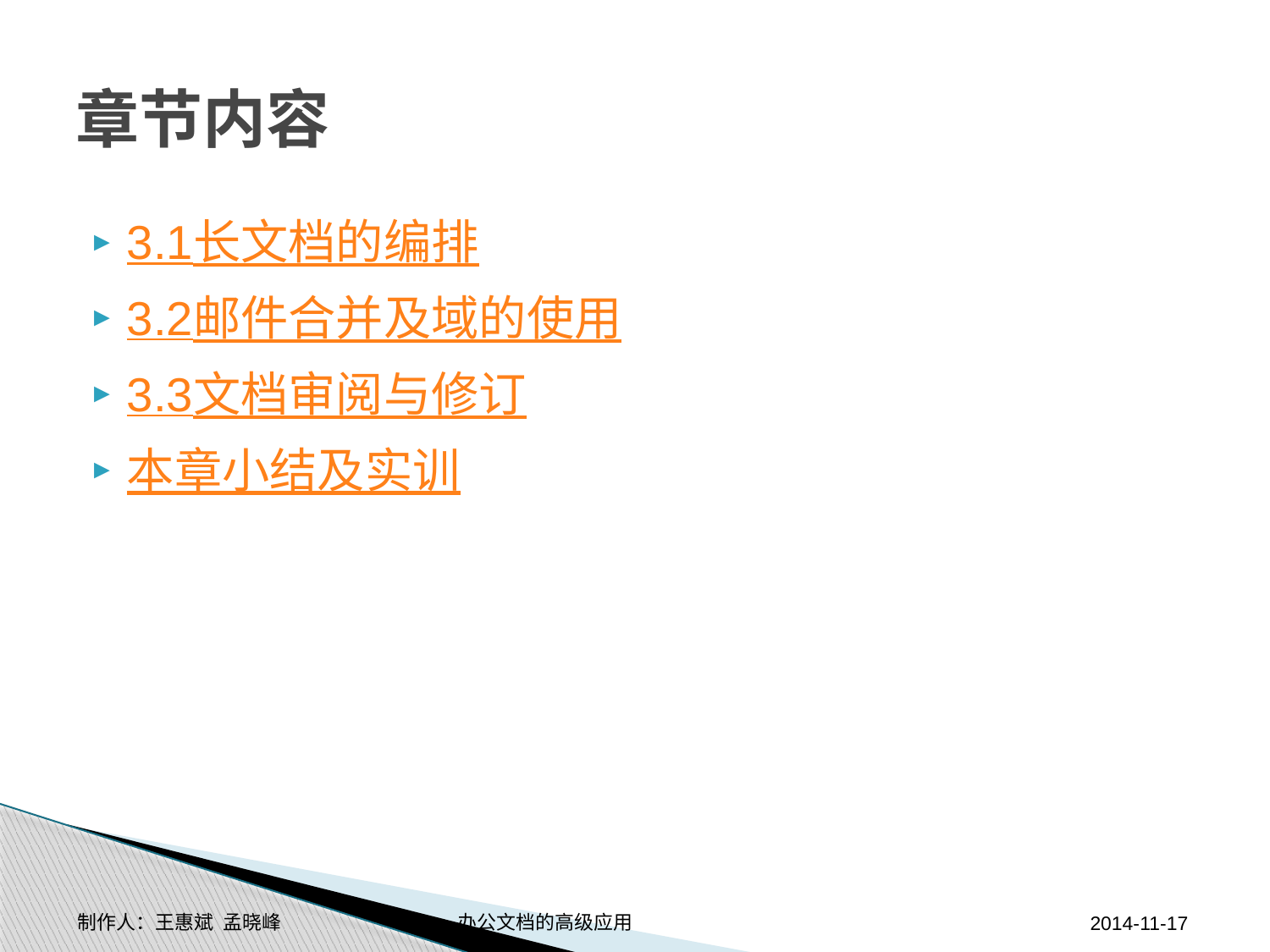

# 章节内容
3.1长文档的编排
3.2邮件合并及域的使用
3.3文档审阅与修订
本章小结及实训
制作人：王惠斌  孟晓峰                                        办公文档的高级应用
2014-11-17